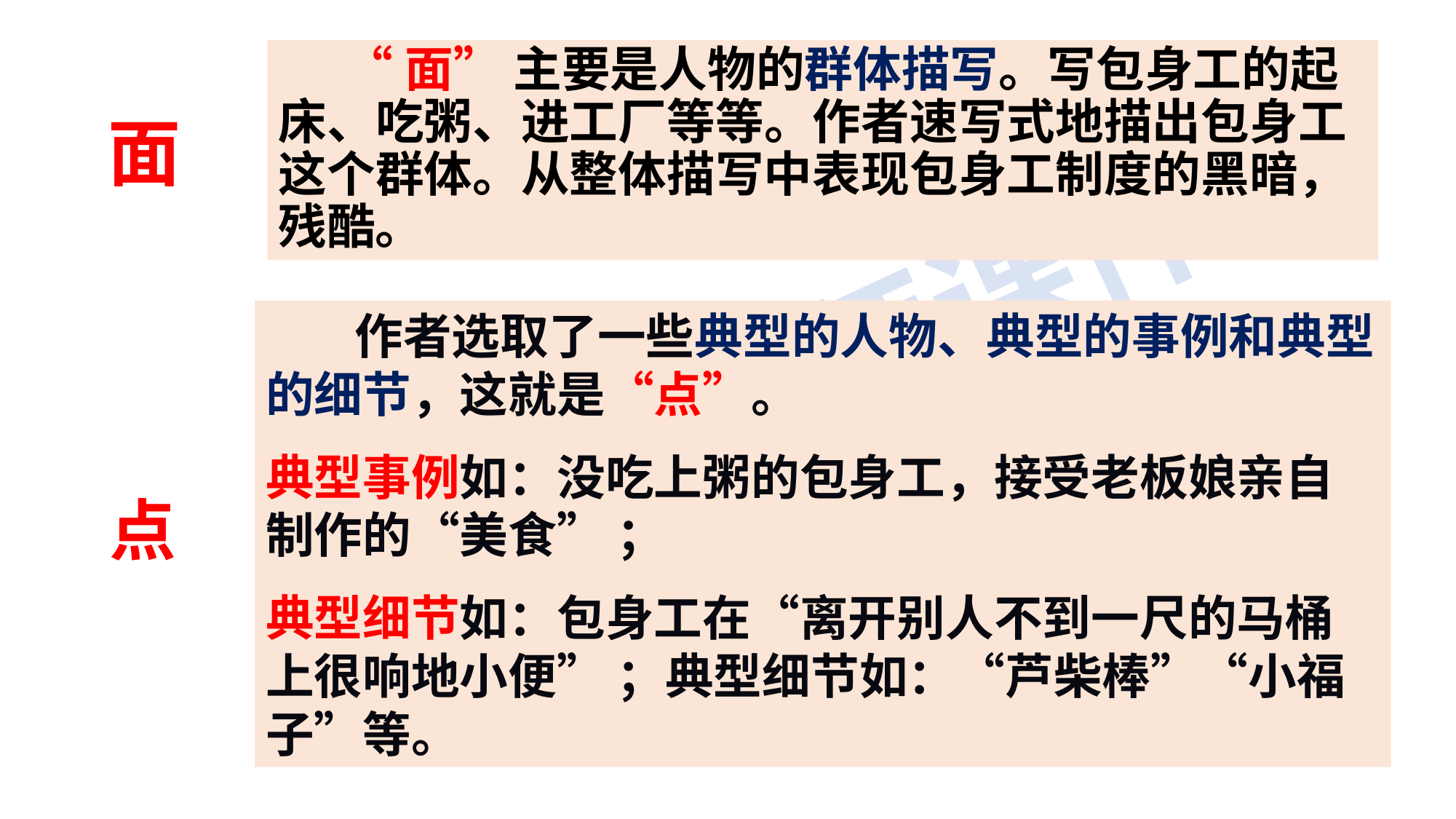

“面” 主要是人物的群体描写。写包身工的起床、吃粥、进工厂等等。作者速写式地描出包身工这个群体。从整体描写中表现包身工制度的黑暗，残酷。
面
       作者选取了一些典型的人物、典型的事例和典型的细节，这就是“点”。
典型事例如：没吃上粥的包身工，接受老板娘亲自制作的“美食” ；
典型细节如：包身工在“离开别人不到一尺的马桶上很响地小便” ；典型细节如：“芦柴棒”“小福子”等。
点